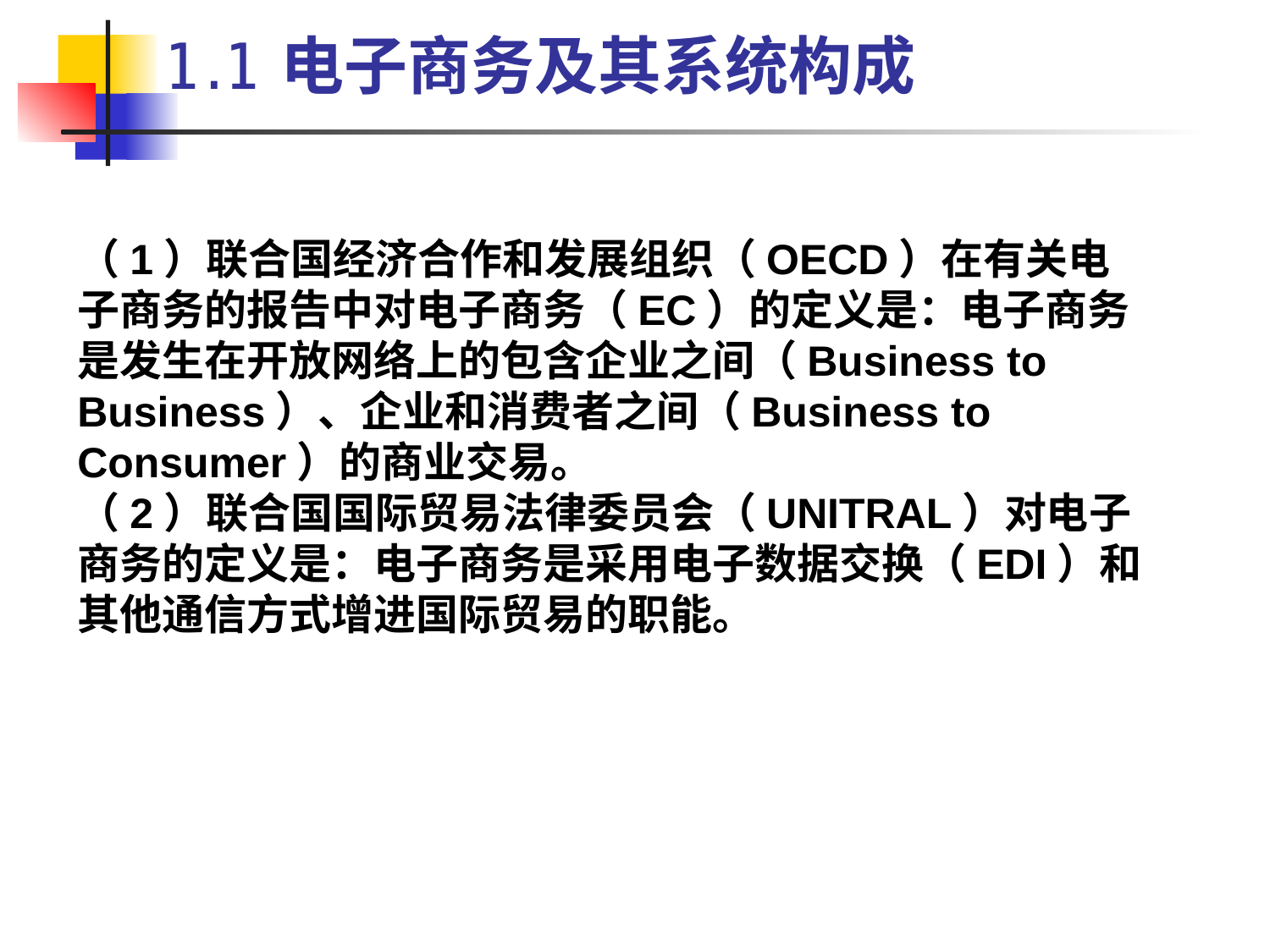

1.1电子商务及其系统构成
（1）联合国经济合作和发展组织（OECD）在有关电子商务的报告中对电子商务（EC）的定义是：电子商务是发生在开放网络上的包含企业之间（Business to Business）、企业和消费者之间（Business to Consumer）的商业交易。
（2）联合国国际贸易法律委员会（UNITRAL）对电子商务的定义是：电子商务是采用电子数据交换（EDI）和其他通信方式增进国际贸易的职能。